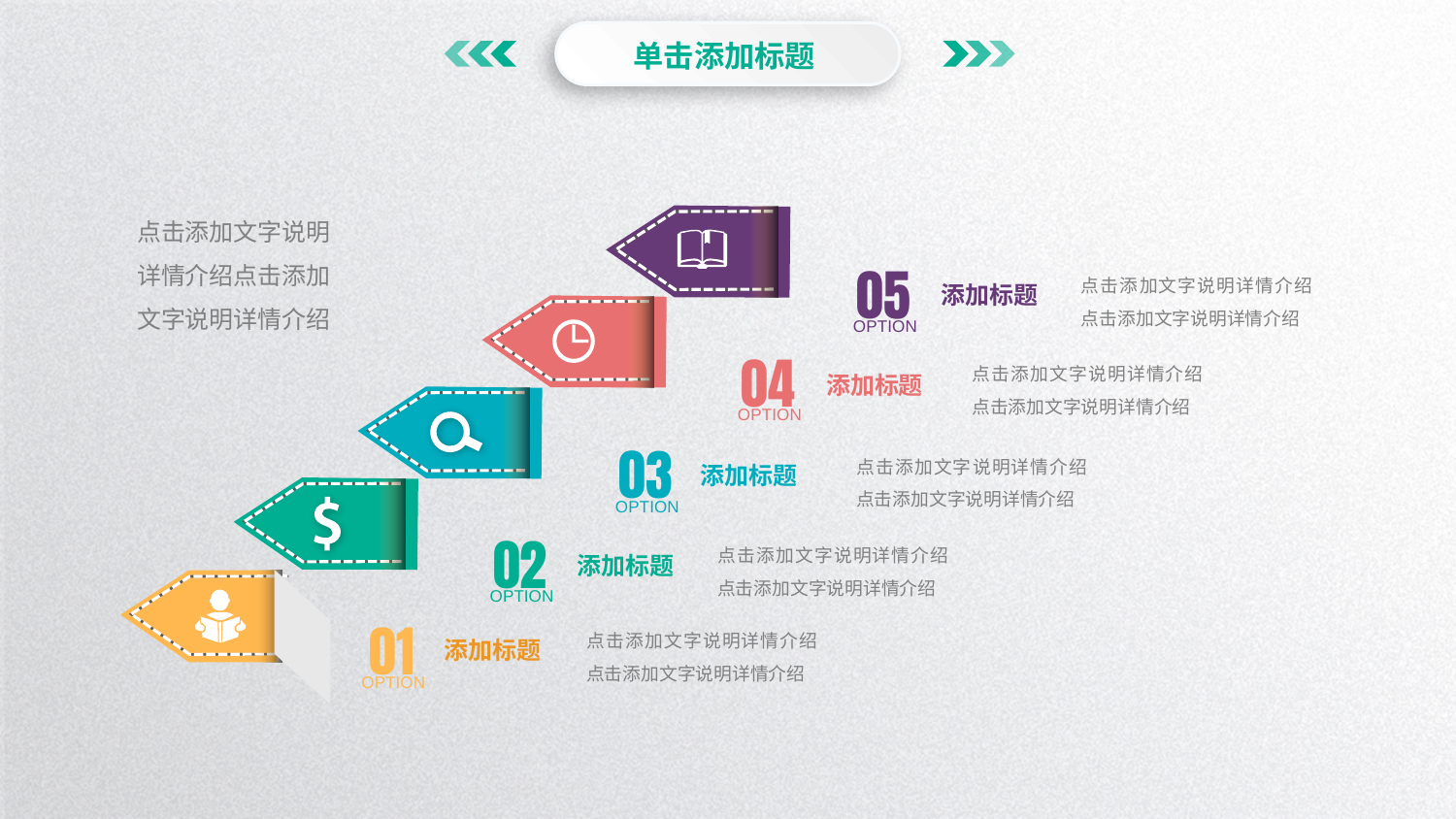

单击添加标题

点击添加文字说明
详情介绍点击添加
文字说明详情介绍

点击添加文字说明详情介绍点击添加文字说明详情介绍
05
OPTION
添加标题

点击添加文字说明详情介绍点击添加文字说明详情介绍
04
OPTION
添加标题

03
OPTION
点击添加文字说明详情介绍点击添加文字说明详情介绍
添加标题

点击添加文字说明详情介绍点击添加文字说明详情介绍
02
OPTION
添加标题

点击添加文字说明详情介绍点击添加文字说明详情介绍
01
OPTION
添加标题